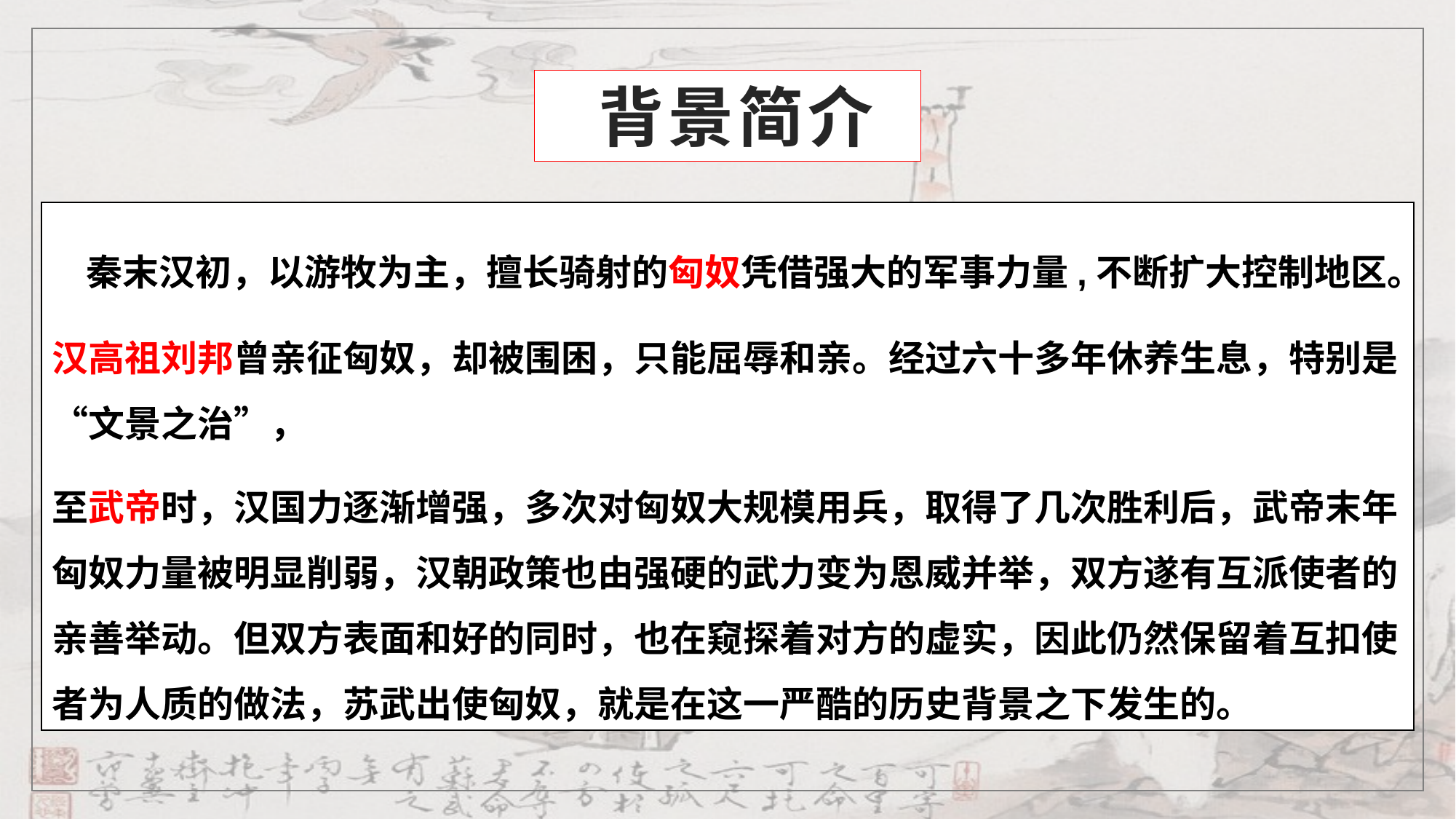

背景简介
  秦末汉初，以游牧为主，擅长骑射的匈奴凭借强大的军事力量,不断扩大控制地区。
汉高祖刘邦曾亲征匈奴，却被围困，只能屈辱和亲。经过六十多年休养生息，特别是 “文景之治”，
至武帝时，汉国力逐渐增强，多次对匈奴大规模用兵，取得了几次胜利后，武帝末年匈奴力量被明显削弱，汉朝政策也由强硬的武力变为恩威并举，双方遂有互派使者的亲善举动。但双方表面和好的同时，也在窥探着对方的虚实，因此仍然保留着互扣使者为人质的做法，苏武出使匈奴，就是在这一严酷的历史背景之下发生的。